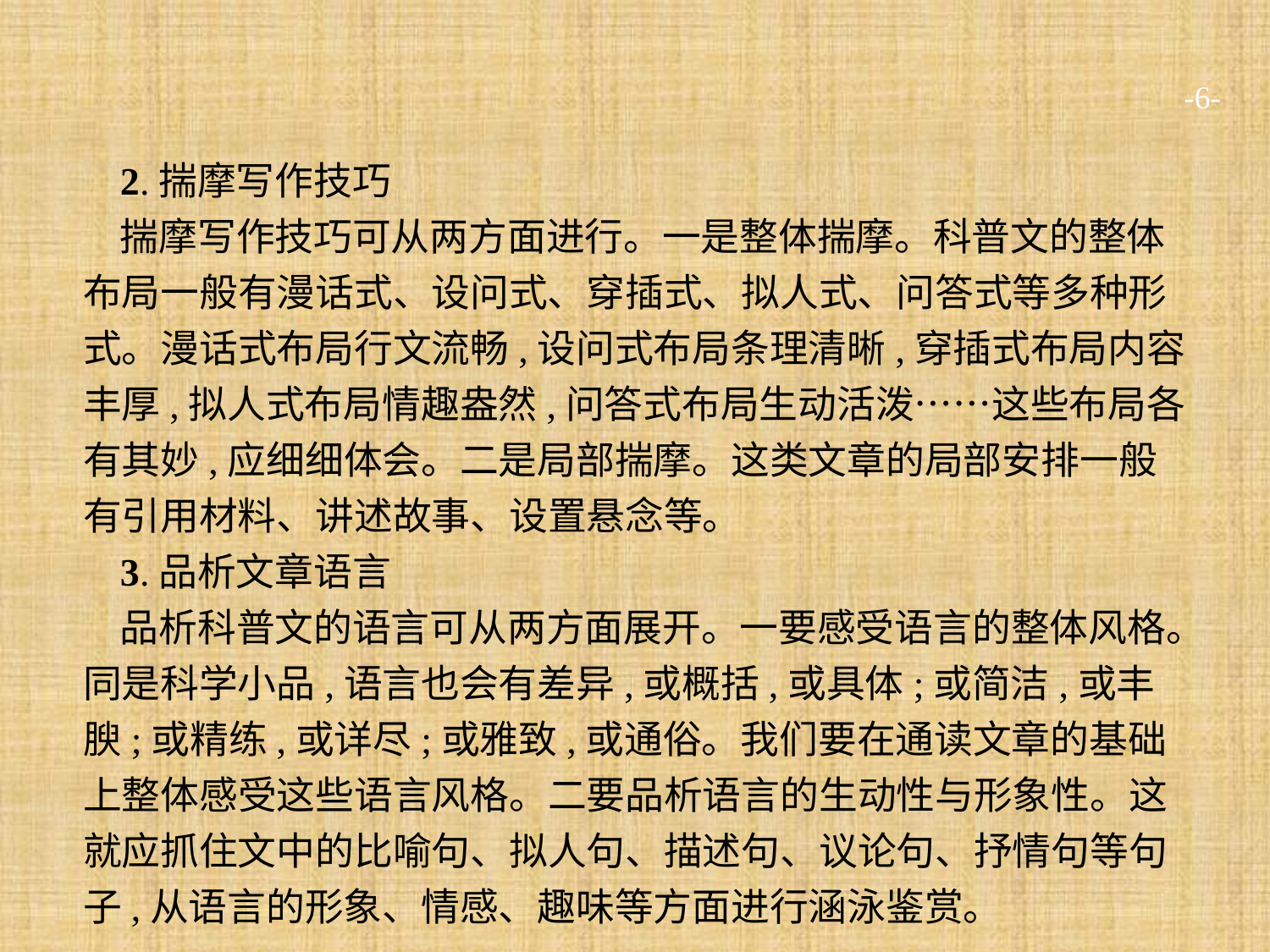

-6-
2.揣摩写作技巧
揣摩写作技巧可从两方面进行。一是整体揣摩。科普文的整体布局一般有漫话式、设问式、穿插式、拟人式、问答式等多种形式。漫话式布局行文流畅,设问式布局条理清晰,穿插式布局内容丰厚,拟人式布局情趣盎然,问答式布局生动活泼……这些布局各有其妙,应细细体会。二是局部揣摩。这类文章的局部安排一般有引用材料、讲述故事、设置悬念等。
3.品析文章语言
品析科普文的语言可从两方面展开。一要感受语言的整体风格。同是科学小品,语言也会有差异,或概括,或具体;或简洁,或丰腴;或精练,或详尽;或雅致,或通俗。我们要在通读文章的基础上整体感受这些语言风格。二要品析语言的生动性与形象性。这就应抓住文中的比喻句、拟人句、描述句、议论句、抒情句等句子,从语言的形象、情感、趣味等方面进行涵泳鉴赏。